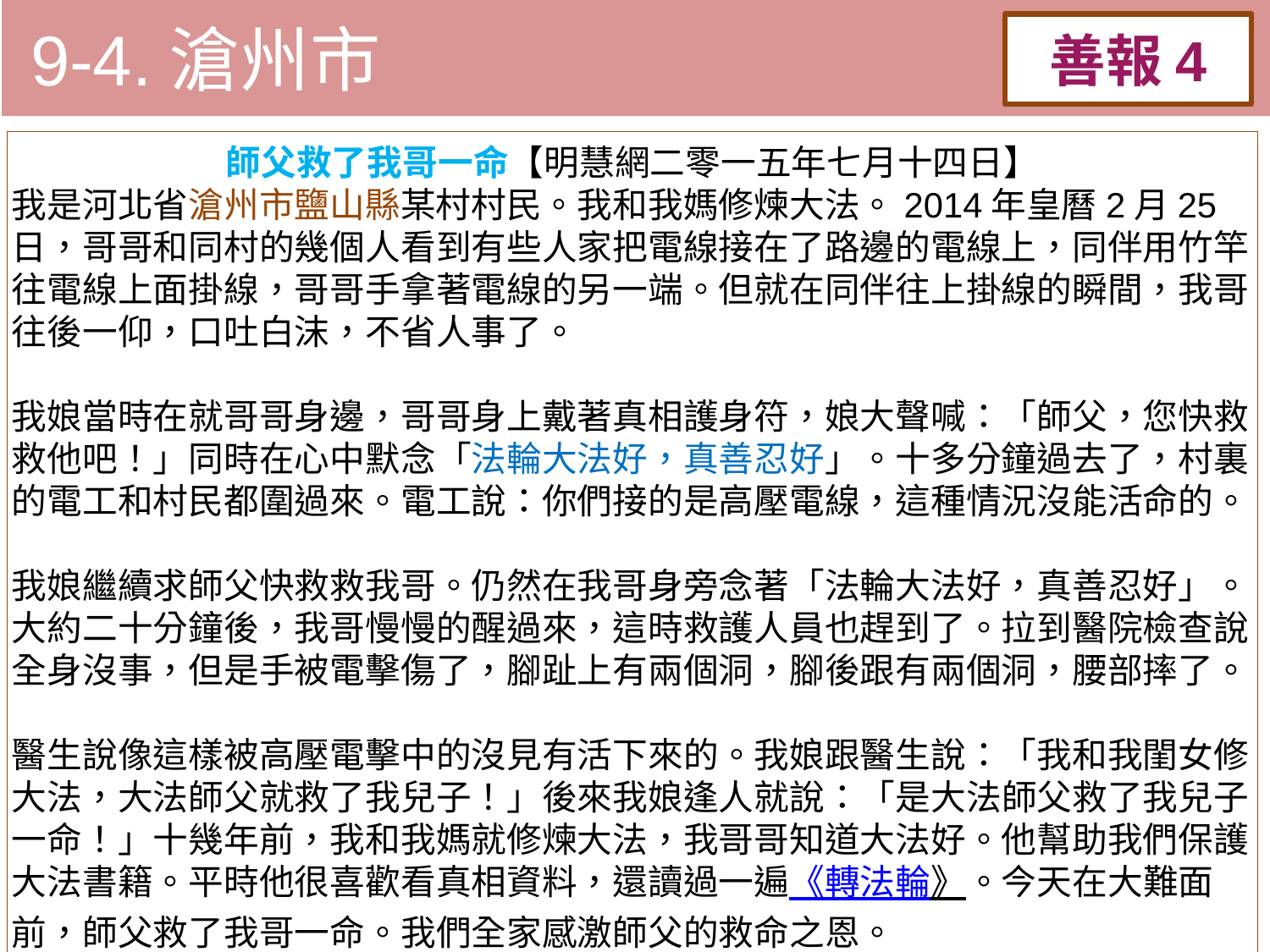

9-4.滄州市
善報4
11-3. XX市官員惡報實例
師父救了我哥一命【明慧網二零一五年七月十四日】
我是河北省滄州市鹽山縣某村村民。我和我媽修煉大法。2014年皇曆2月25日，哥哥和同村的幾個人看到有些人家把電線接在了路邊的電線上，同伴用竹竿往電線上面掛線，哥哥手拿著電線的另一端。但就在同伴往上掛線的瞬間，我哥往後一仰，口吐白沫，不省人事了。

我娘當時在就哥哥身邊，哥哥身上戴著真相護身符，娘大聲喊：「師父，您快救救他吧！」同時在心中默念「法輪大法好，真善忍好」。十多分鐘過去了，村裏的電工和村民都圍過來。電工說：你們接的是高壓電線，這種情況沒能活命的。

我娘繼續求師父快救救我哥。仍然在我哥身旁念著「法輪大法好，真善忍好」。大約二十分鐘後，我哥慢慢的醒過來，這時救護人員也趕到了。拉到醫院檢查說全身沒事，但是手被電擊傷了，腳趾上有兩個洞，腳後跟有兩個洞，腰部摔了。

醫生說像這樣被高壓電擊中的沒見有活下來的。我娘跟醫生說：「我和我閨女修大法，大法師父就救了我兒子！」後來我娘逢人就說：「是大法師父救了我兒子一命！」十幾年前，我和我媽就修煉大法，我哥哥知道大法好。他幫助我們保護大法書籍。平時他很喜歡看真相資料，還讀過一遍《轉法輪》。今天在大難面前，師父救了我哥一命。我們全家感激師父的救命之恩。